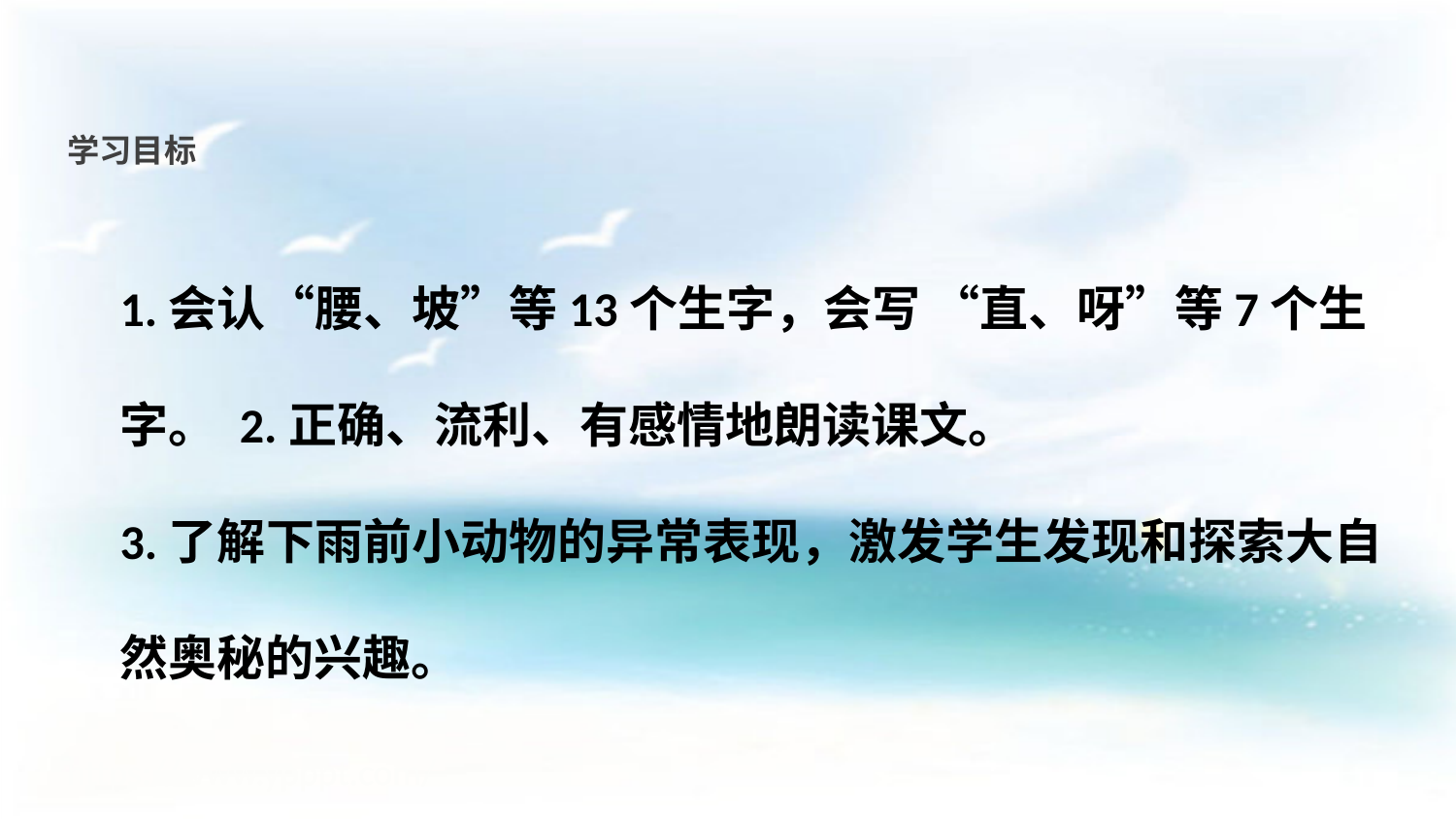

学习目标
1.会认“腰、坡”等13个生字，会写 “直、呀”等7个生字。 2.正确、流利、有感情地朗读课文。
3.了解下雨前小动物的异常表现，激发学生发现和探索大自然奥秘的兴趣。
https://www.ypppt.com/